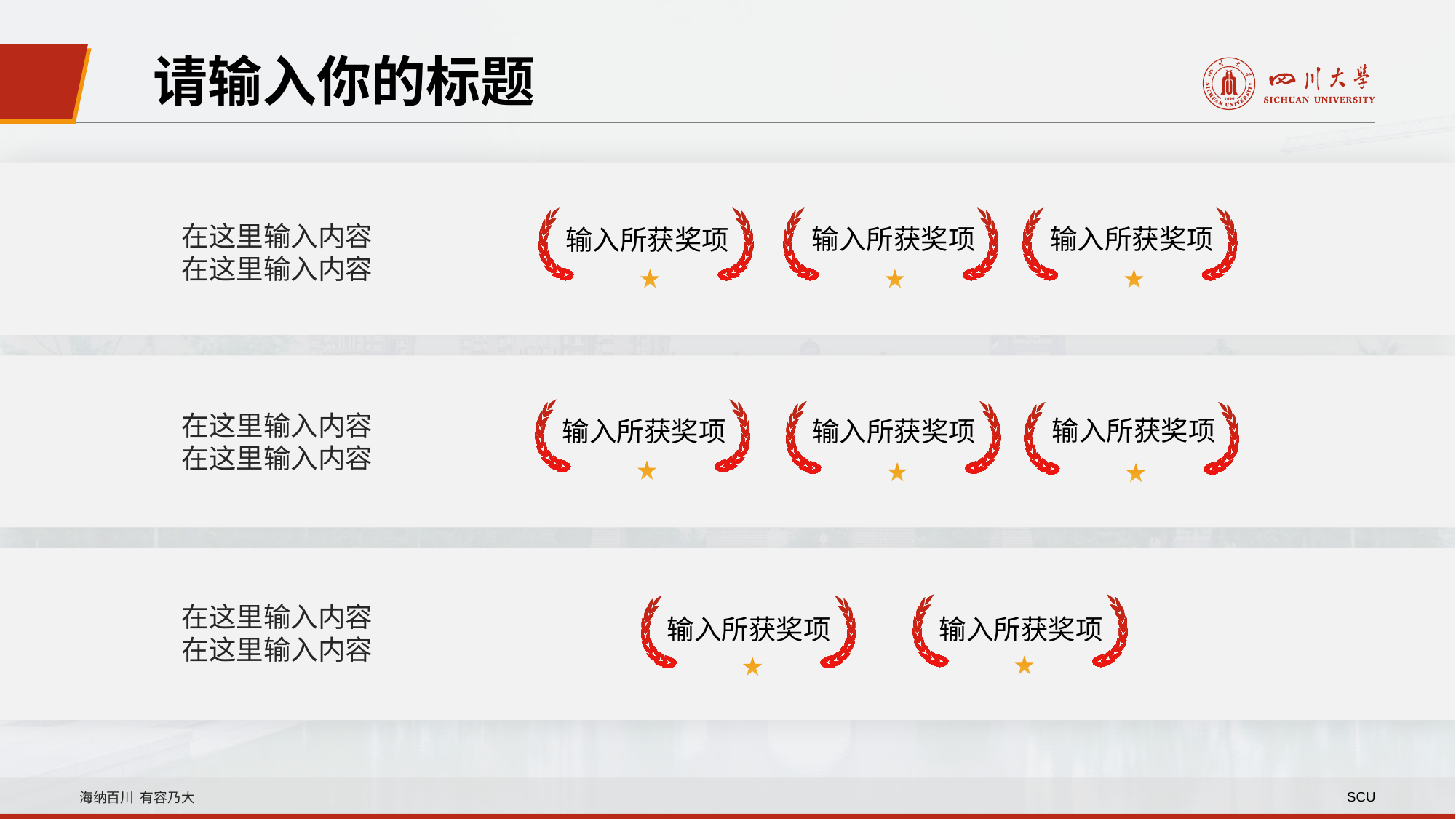

请输入你的标题

在这里输入内容
在这里输入内容
输入所获奖项
输入所获奖项
输入所获奖项

在这里输入内容
在这里输入内容
输入所获奖项
输入所获奖项
输入所获奖项

在这里输入内容
在这里输入内容

输入所获奖项
输入所获奖项